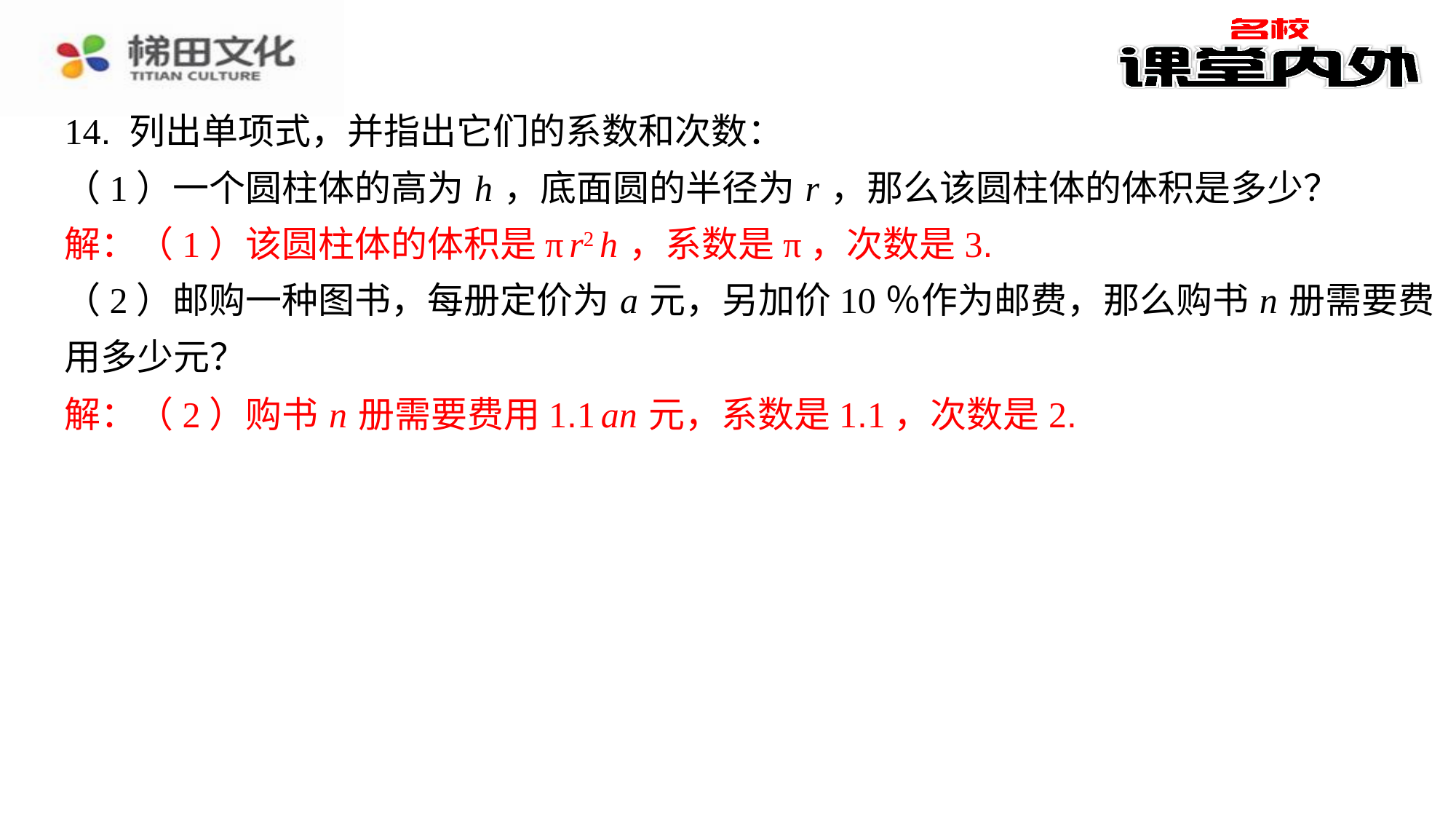

14. 列出单项式，并指出它们的系数和次数：
（1）一个圆柱体的高为 h ，底面圆的半径为 r ，那么该圆柱体的体积是多少？
解：（1）该圆柱体的体积是π r2 h ，系数是π，次数是3.
（2）邮购一种图书，每册定价为 a 元，另加价10％作为邮费，那么购书 n 册需要费
用多少元？
解：（2）购书 n 册需要费用1.1 an 元，系数是1.1，次数是2.
解：（1）该圆柱体的体积是π r2 h ，系数是π，次数是3.
解：（2）购书 n 册需要费用1.1 an 元，系数是1.1，次数是2.